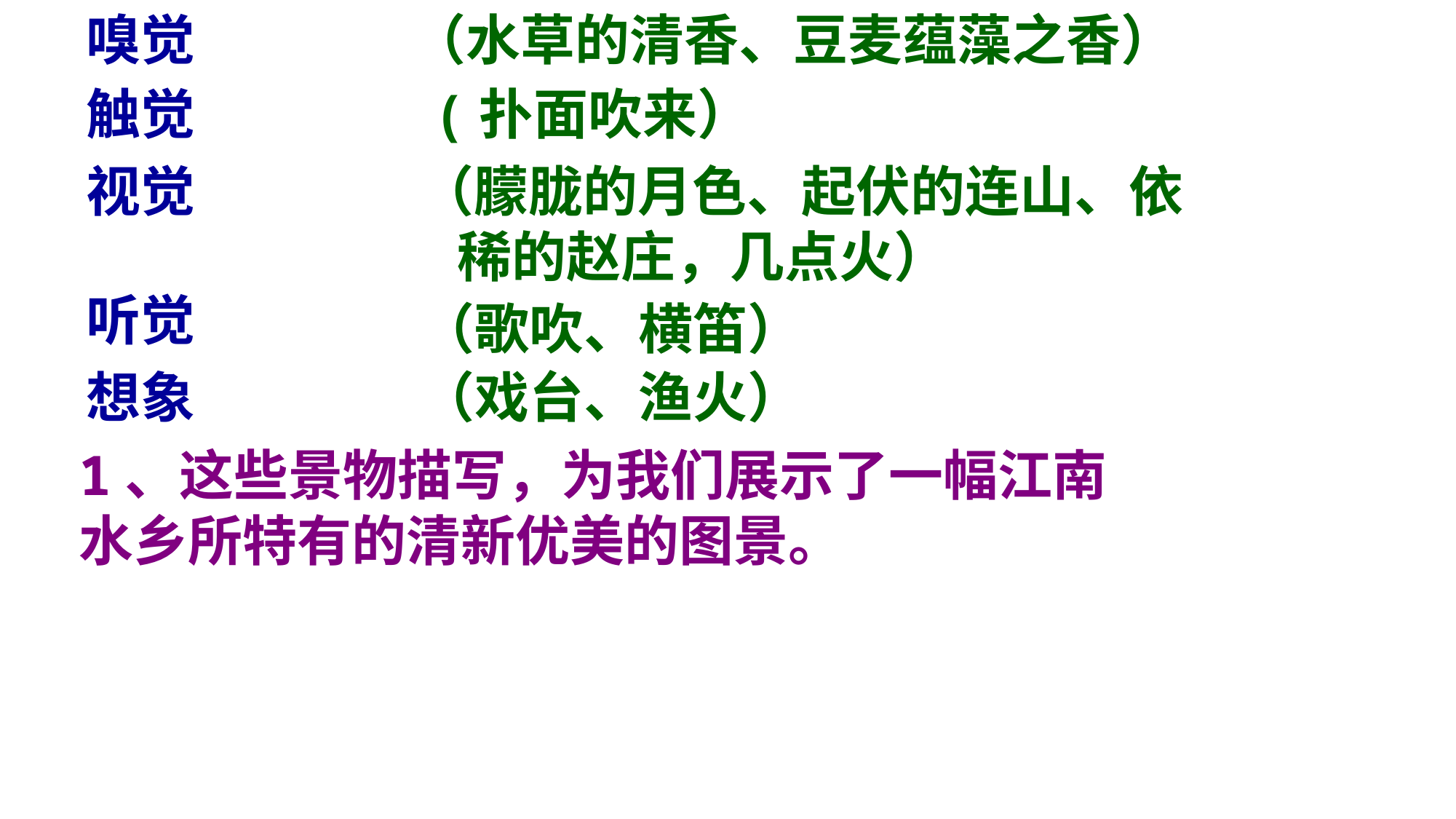

嗅觉
（水草的清香、豆麦蕴藻之香）
触觉
(扑面吹来）
视觉
（朦胧的月色、起伏的连山、依
  稀的赵庄，几点火）
听觉
（歌吹、横笛）
想象
（戏台、渔火）
1、这些景物描写，为我们展示了一幅江南
水乡所特有的清新优美的图景。